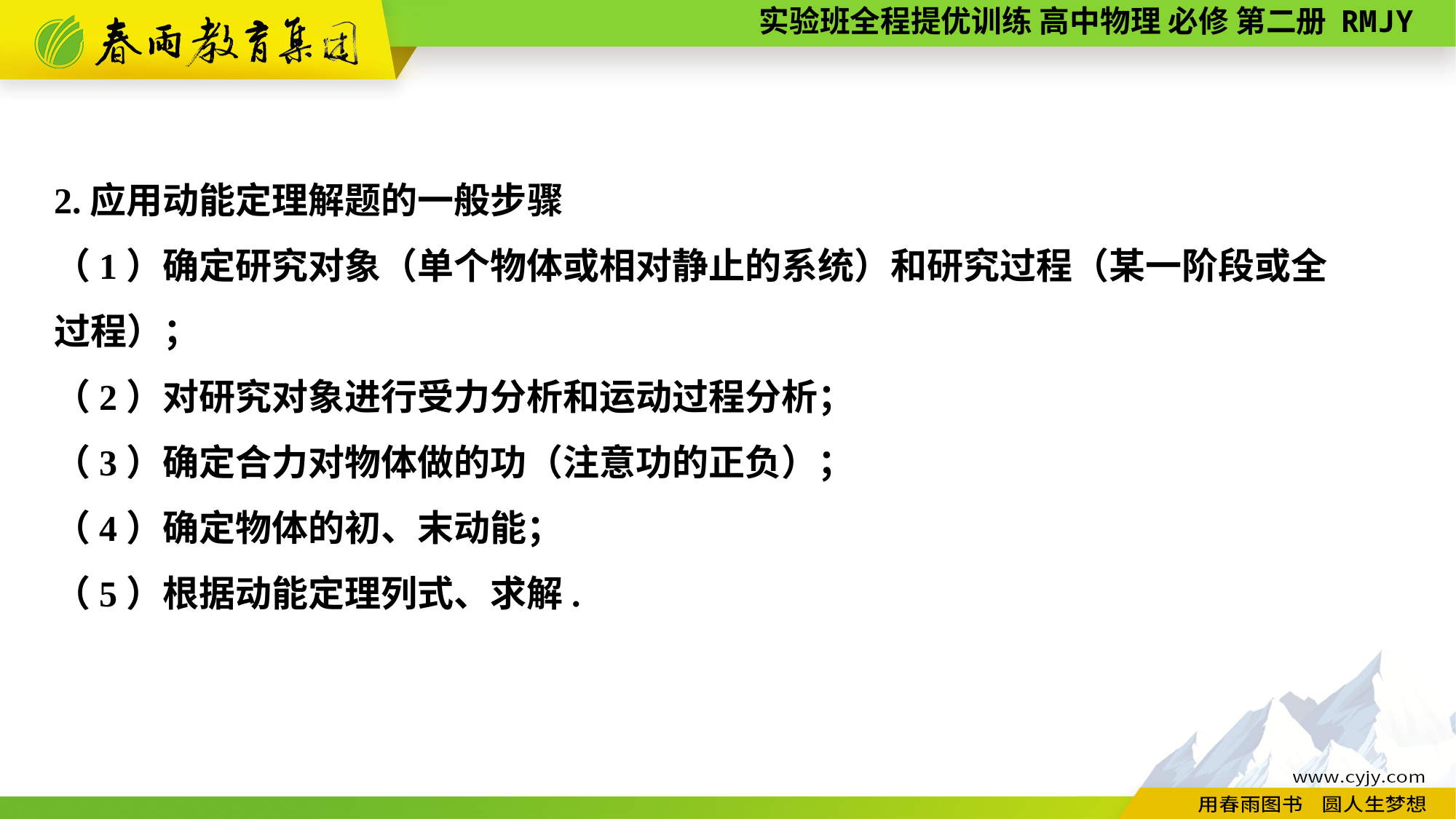

2.应用动能定理解题的一般步骤
（1）确定研究对象（单个物体或相对静止的系统）和研究过程（某一阶段或全
过程）；
（2）对研究对象进行受力分析和运动过程分析；
（3）确定合力对物体做的功（注意功的正负）；
（4）确定物体的初、末动能；
（5）根据动能定理列式、求解.